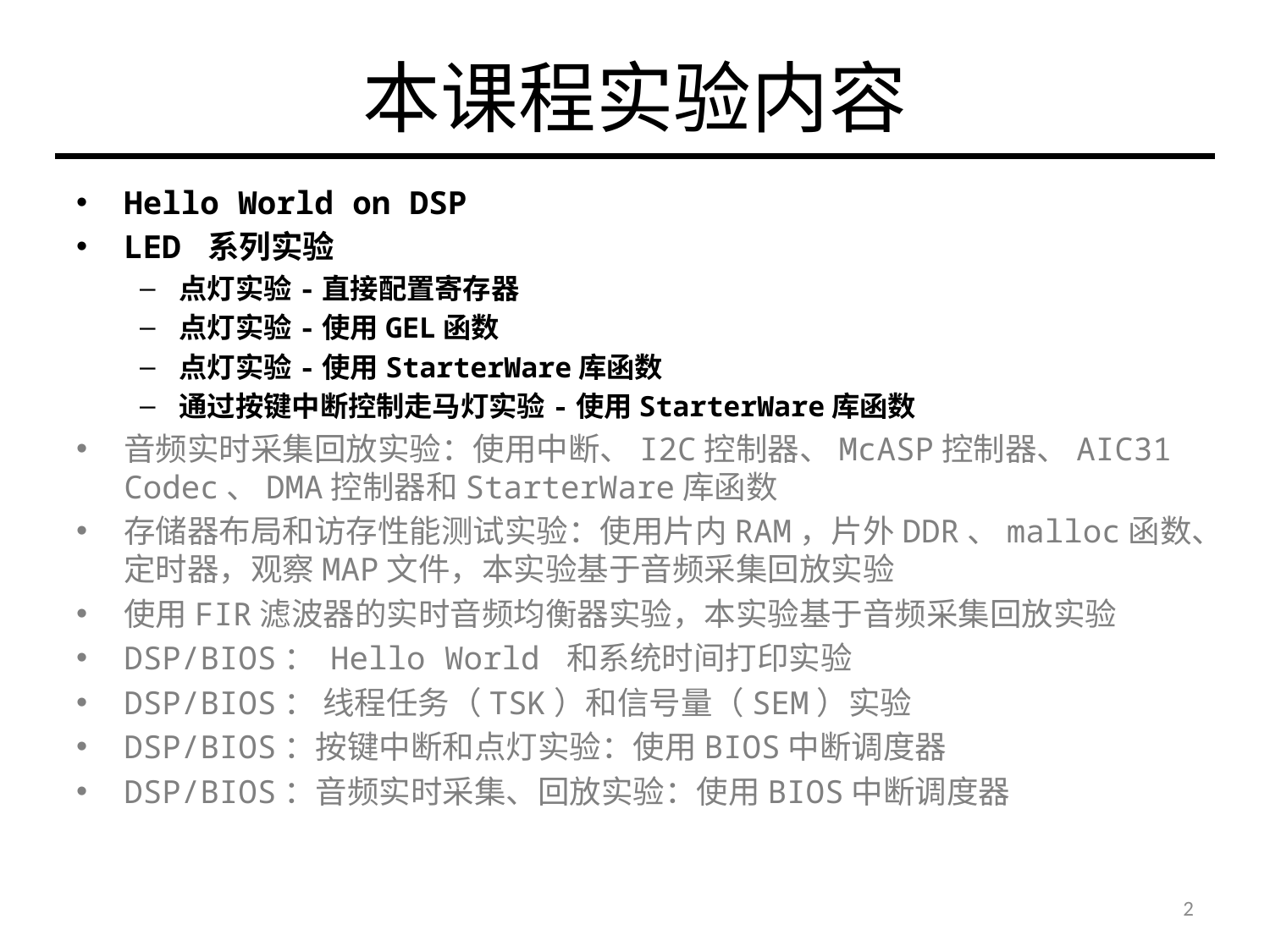

# 本课程实验内容
Hello World on DSP
LED 系列实验
点灯实验-直接配置寄存器
点灯实验-使用GEL函数
点灯实验-使用StarterWare库函数
通过按键中断控制走马灯实验-使用StarterWare库函数
音频实时采集回放实验：使用中断、I2C控制器、McASP控制器、AIC31 Codec、DMA控制器和StarterWare库函数
存储器布局和访存性能测试实验：使用片内RAM，片外DDR、malloc函数、定时器，观察MAP文件，本实验基于音频采集回放实验
使用FIR滤波器的实时音频均衡器实验，本实验基于音频采集回放实验
DSP/BIOS： Hello World 和系统时间打印实验
DSP/BIOS： 线程任务（TSK）和信号量（SEM）实验
DSP/BIOS：按键中断和点灯实验：使用BIOS中断调度器
DSP/BIOS：音频实时采集、回放实验：使用BIOS中断调度器

2